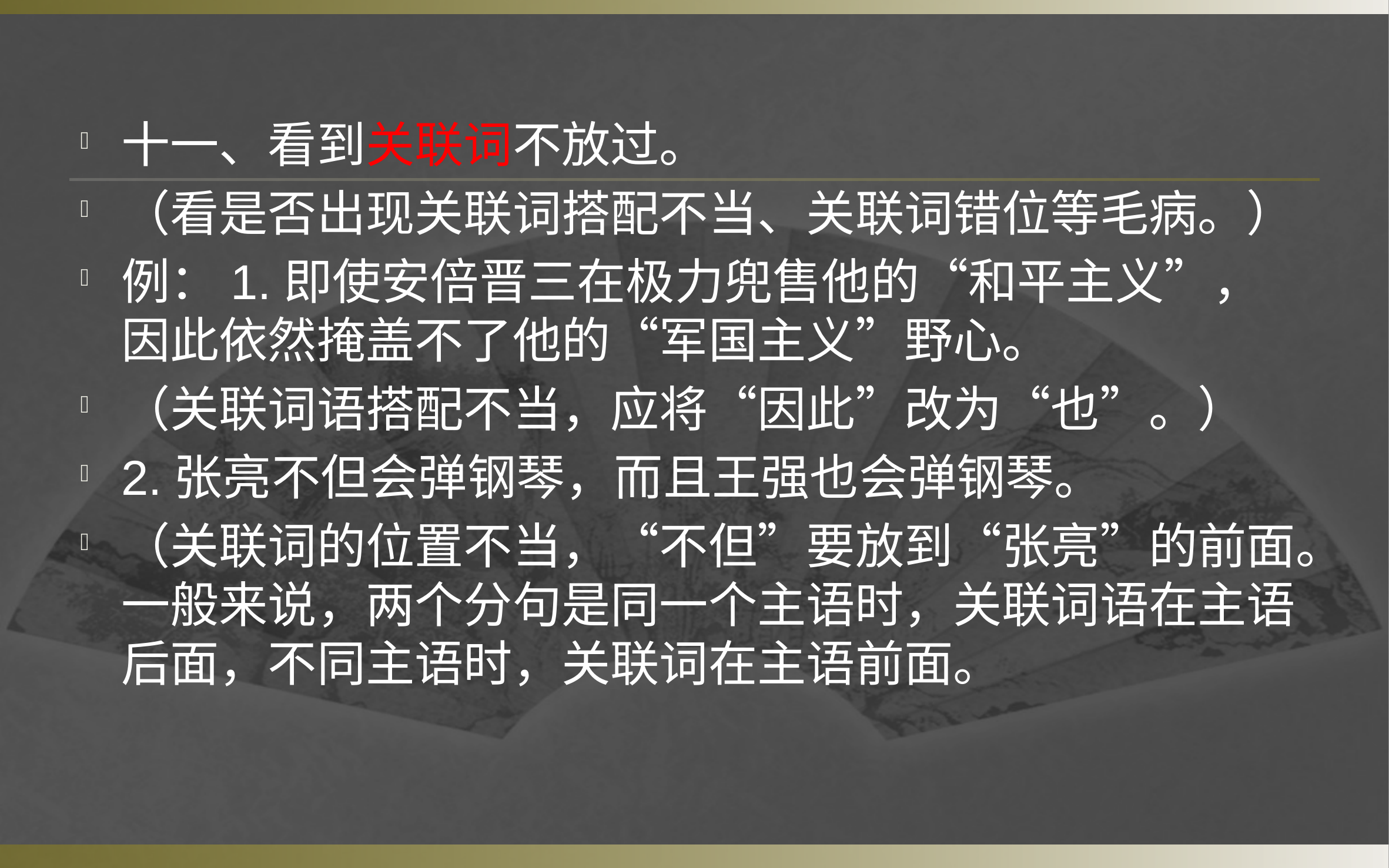

十一、看到关联词不放过。
（看是否出现关联词搭配不当、关联词错位等毛病。）
例：1.即使安倍晋三在极力兜售他的“和平主义”，因此依然掩盖不了他的“军国主义”野心。
（关联词语搭配不当，应将“因此”改为“也”。）
2.张亮不但会弹钢琴，而且王强也会弹钢琴。
（关联词的位置不当，“不但”要放到“张亮”的前面。一般来说，两个分句是同一个主语时，关联词语在主语后面，不同主语时，关联词在主语前面。